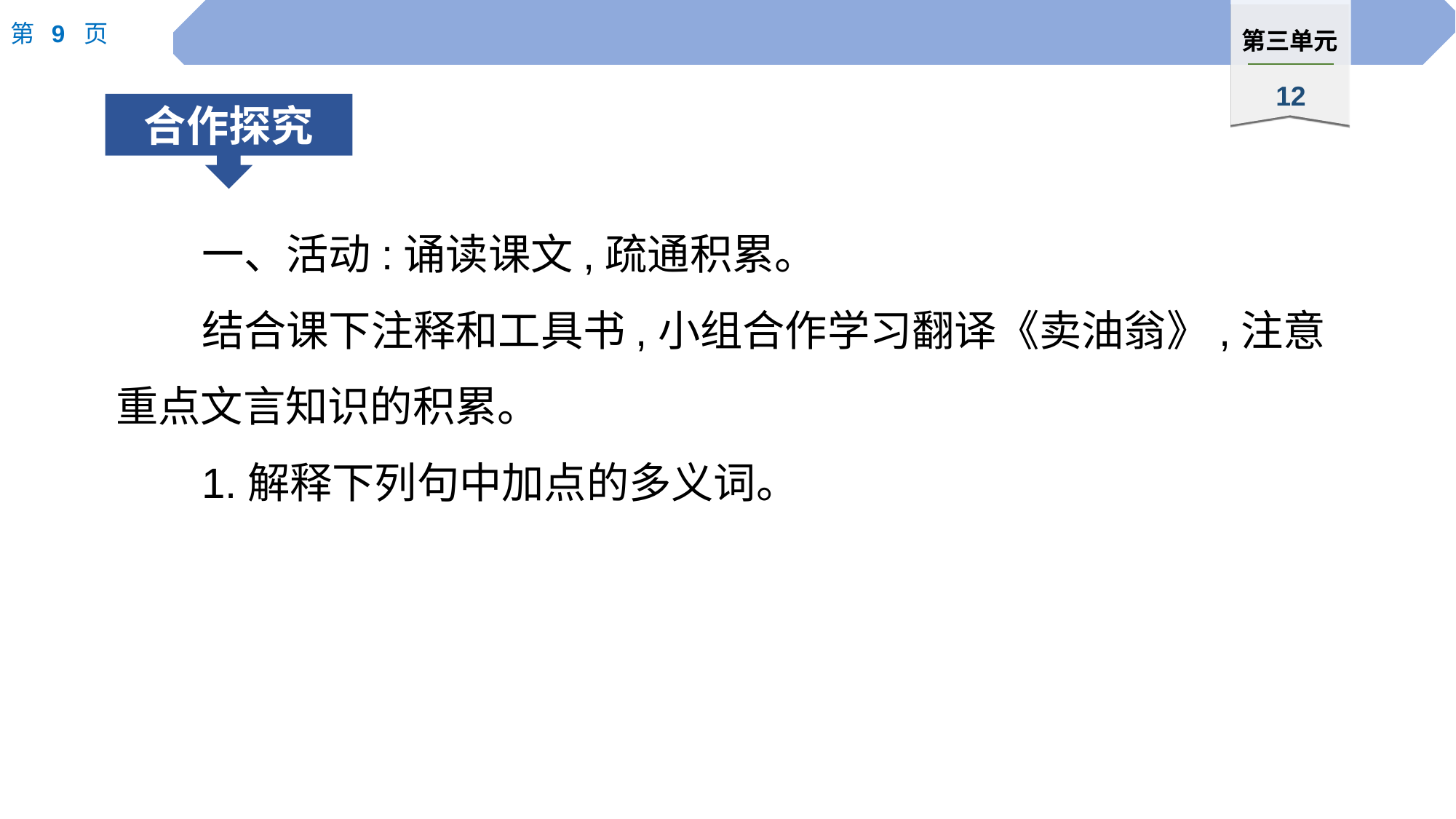

一、活动:诵读课文,疏通积累。
结合课下注释和工具书,小组合作学习翻译《卖油翁》,注意重点文言知识的积累。
1.解释下列句中加点的多义词。